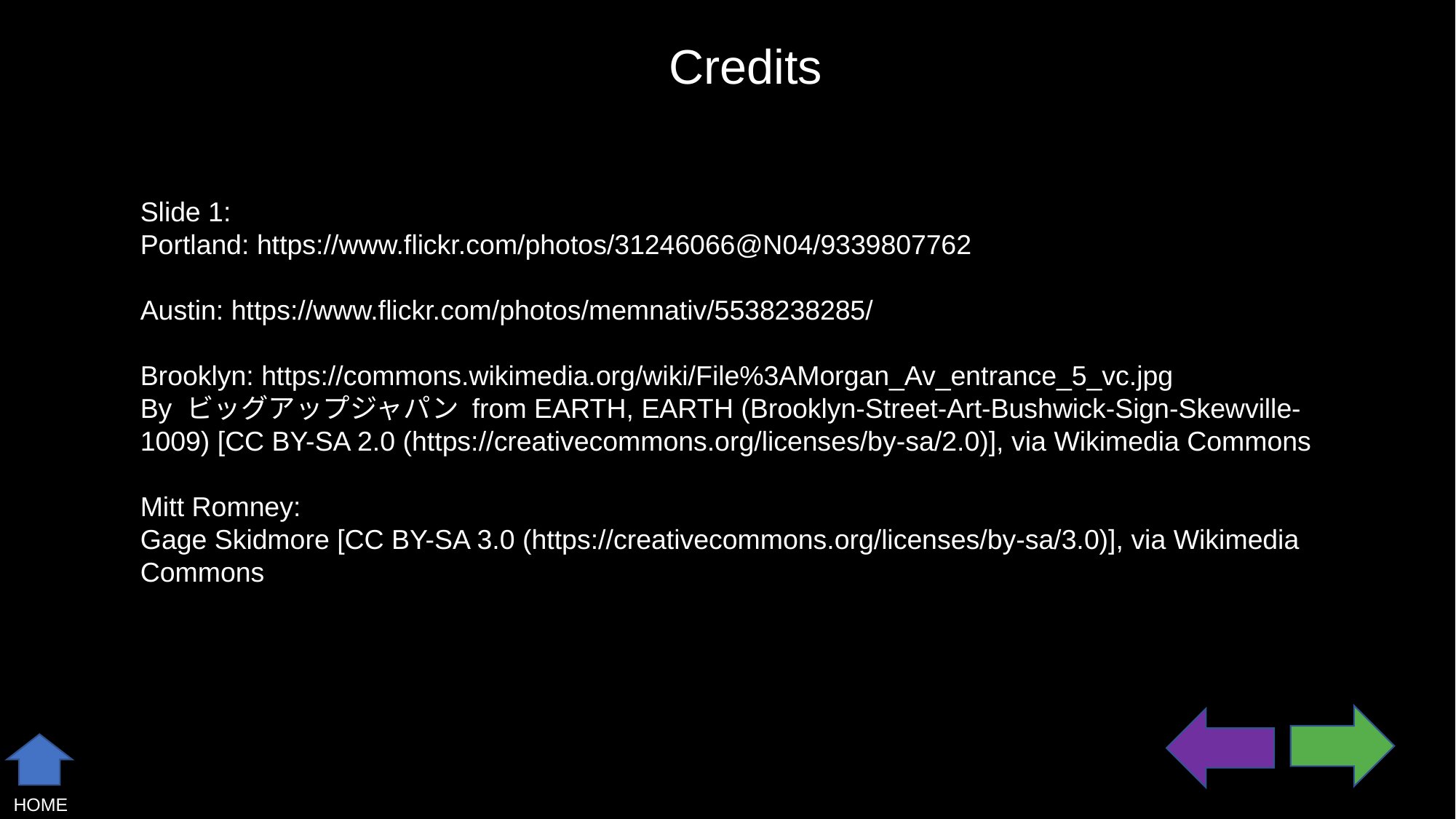

Credits
Slide 1:
Portland: https://www.flickr.com/photos/31246066@N04/9339807762

Austin: https://www.flickr.com/photos/memnativ/5538238285/

Brooklyn: https://commons.wikimedia.org/wiki/File%3AMorgan_Av_entrance_5_vc.jpg
By ビッグアップジャパン from EARTH, EARTH (Brooklyn-Street-Art-Bushwick-Sign-Skewville-1009) [CC BY-SA 2.0 (https://creativecommons.org/licenses/by-sa/2.0)], via Wikimedia Commons

Mitt Romney:
Gage Skidmore [CC BY-SA 3.0 (https://creativecommons.org/licenses/by-sa/3.0)], via Wikimedia Commons

HOME